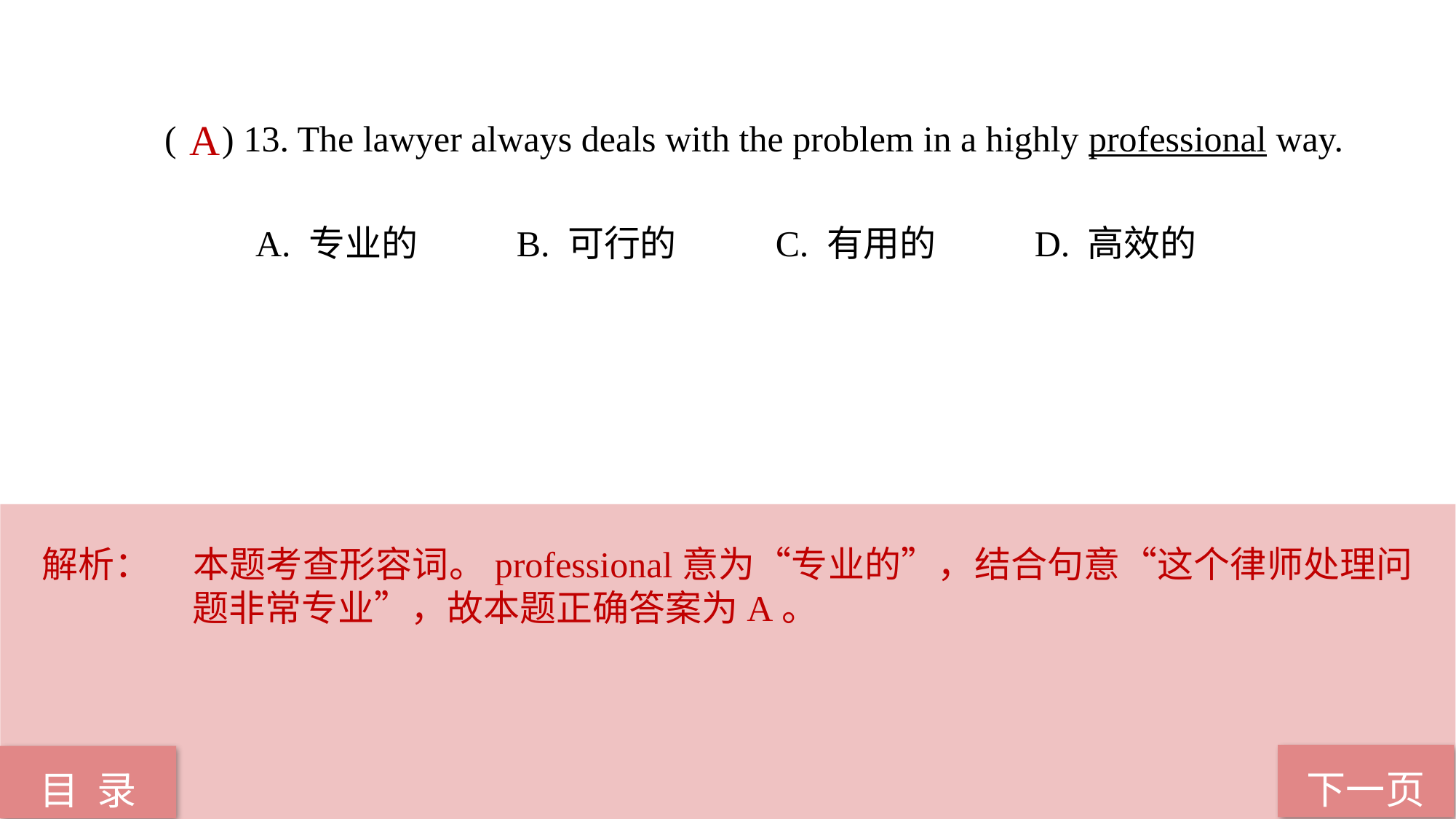

(     ) 13. The lawyer always deals with the problem in a highly professional way.

          A. 专业的           B. 可行的           C. 有用的           D. 高效的
A
解析：	本题考查形容词。professional意为“专业的”，结合句意“这个律师处理问题非常专业”，故本题正确答案为A。